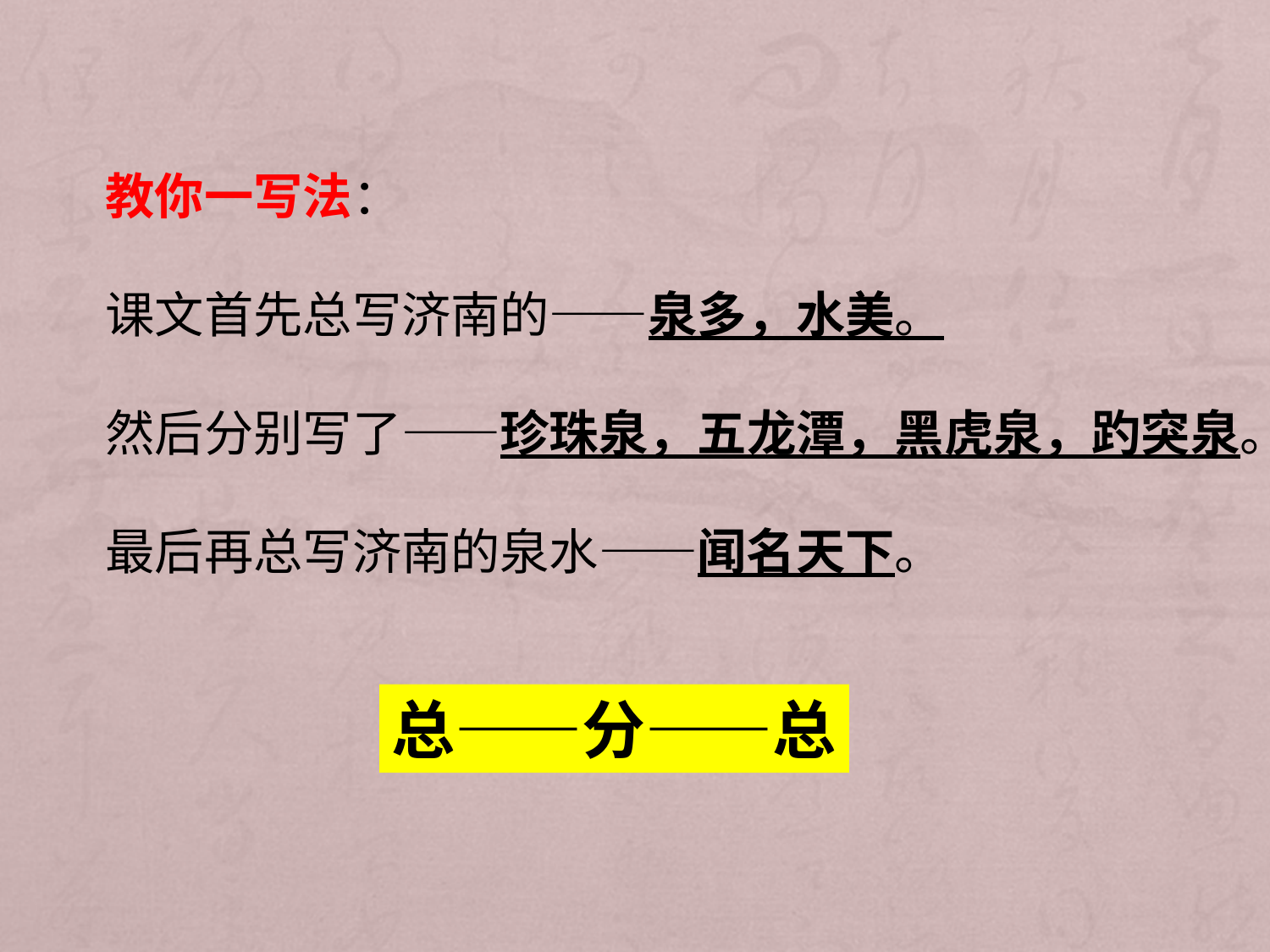

教你一写法：

课文首先总写济南的——泉多，水美。

然后分别写了——珍珠泉，五龙潭，黑虎泉，趵突泉。

最后再总写济南的泉水——闻名天下。

总——分——总